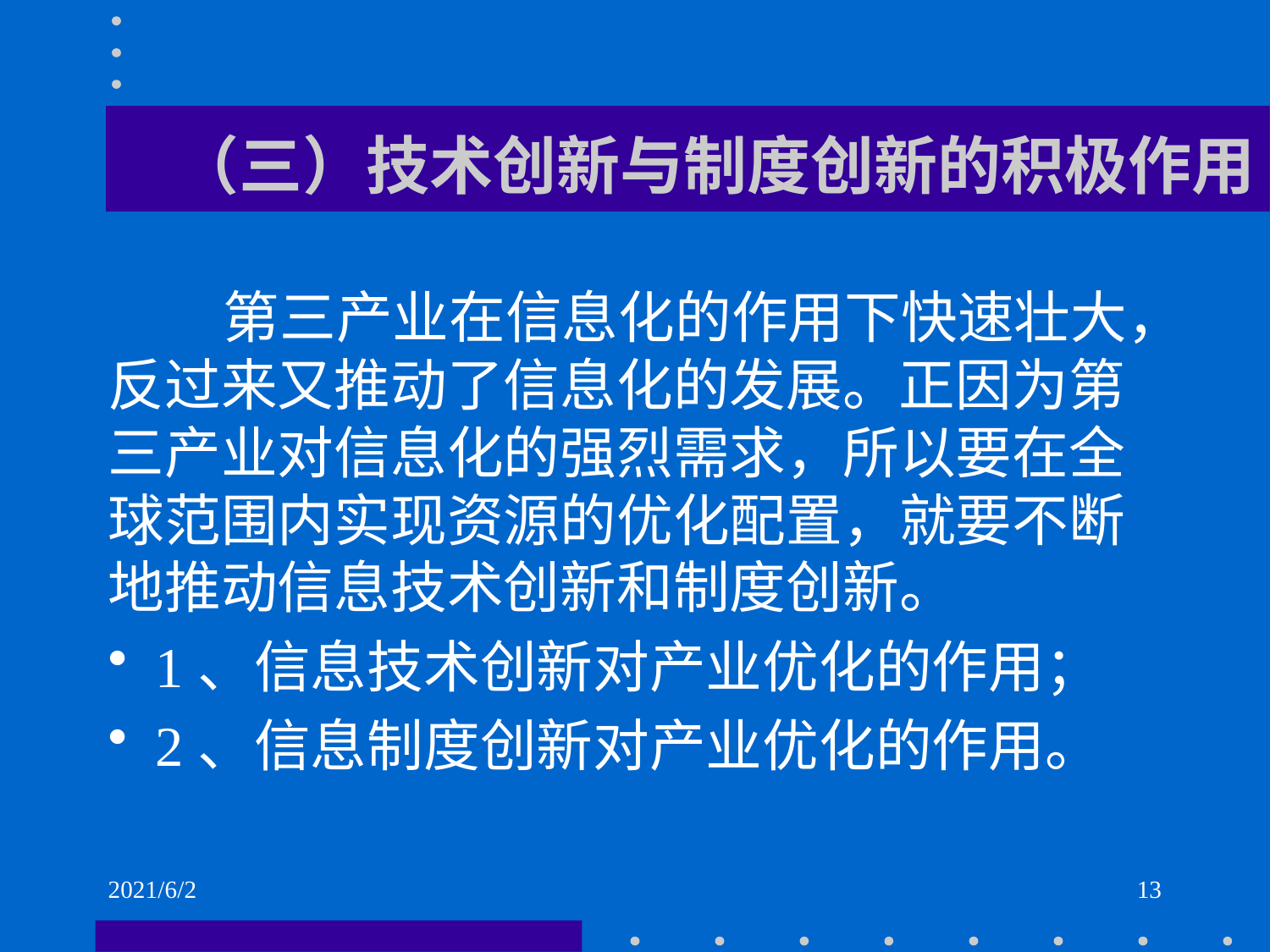

# （三）技术创新与制度创新的积极作用
        第三产业在信息化的作用下快速壮大，反过来又推动了信息化的发展。正因为第三产业对信息化的强烈需求，所以要在全球范围内实现资源的优化配置，就要不断地推动信息技术创新和制度创新。
1、信息技术创新对产业优化的作用；
2、信息制度创新对产业优化的作用。
2021/6/2
13